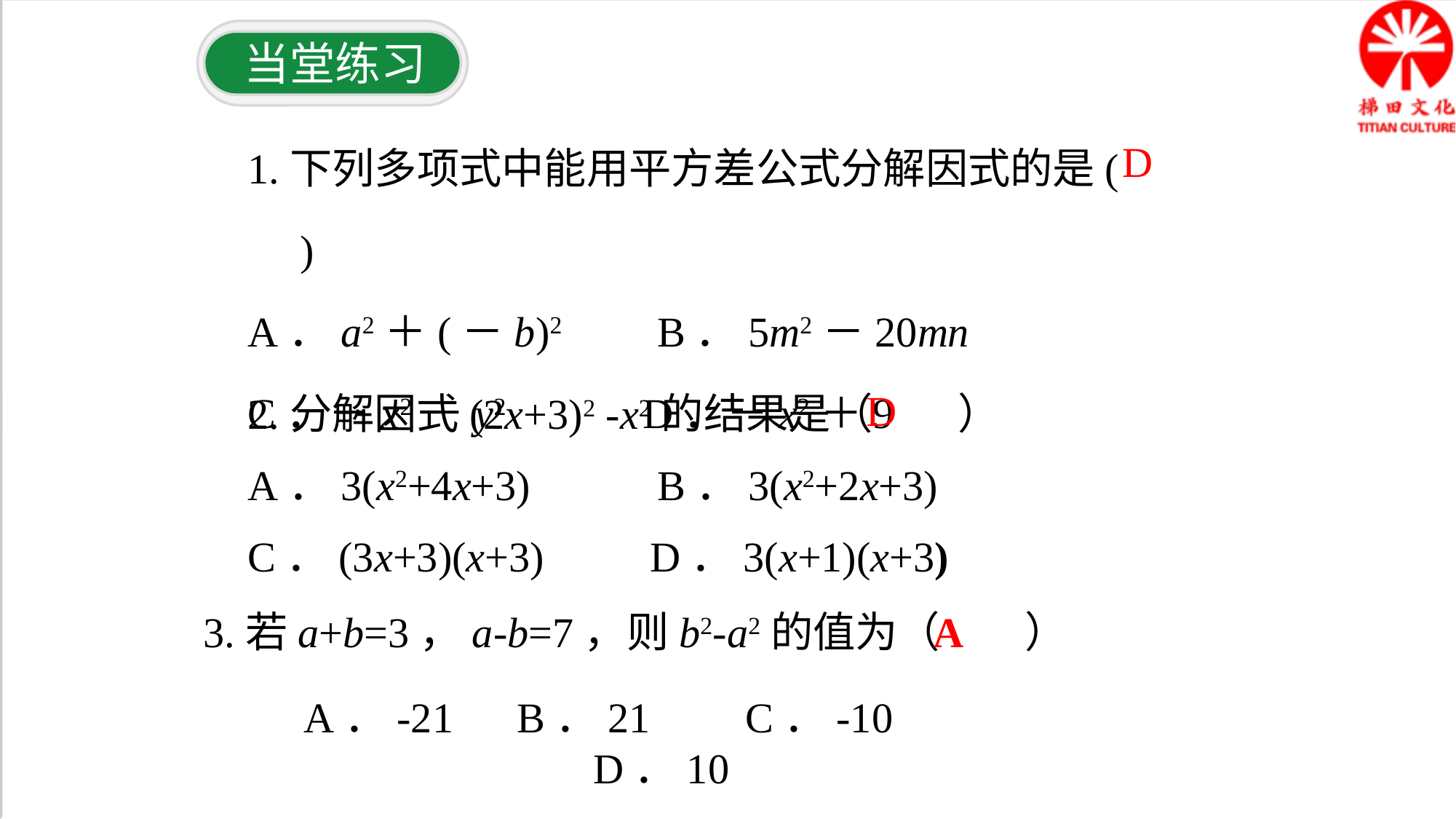

当堂练习
1.下列多项式中能用平方差公式分解因式的是(　　)
A．a2＋(－b)2         B．5m2－20mn
C．－x2－y2             D．－x2＋9
D
2.分解因式(2x+3)2 -x2的结果是（　　）
A．3(x2+4x+3)            B．3(x2+2x+3)
C．(3x+3)(x+3)          D．3(x+1)(x+3)
D
3.若a+b=3，a-b=7，则b2-a2的值为（　　）
A
A．-21      B．21         C．-10             D．10